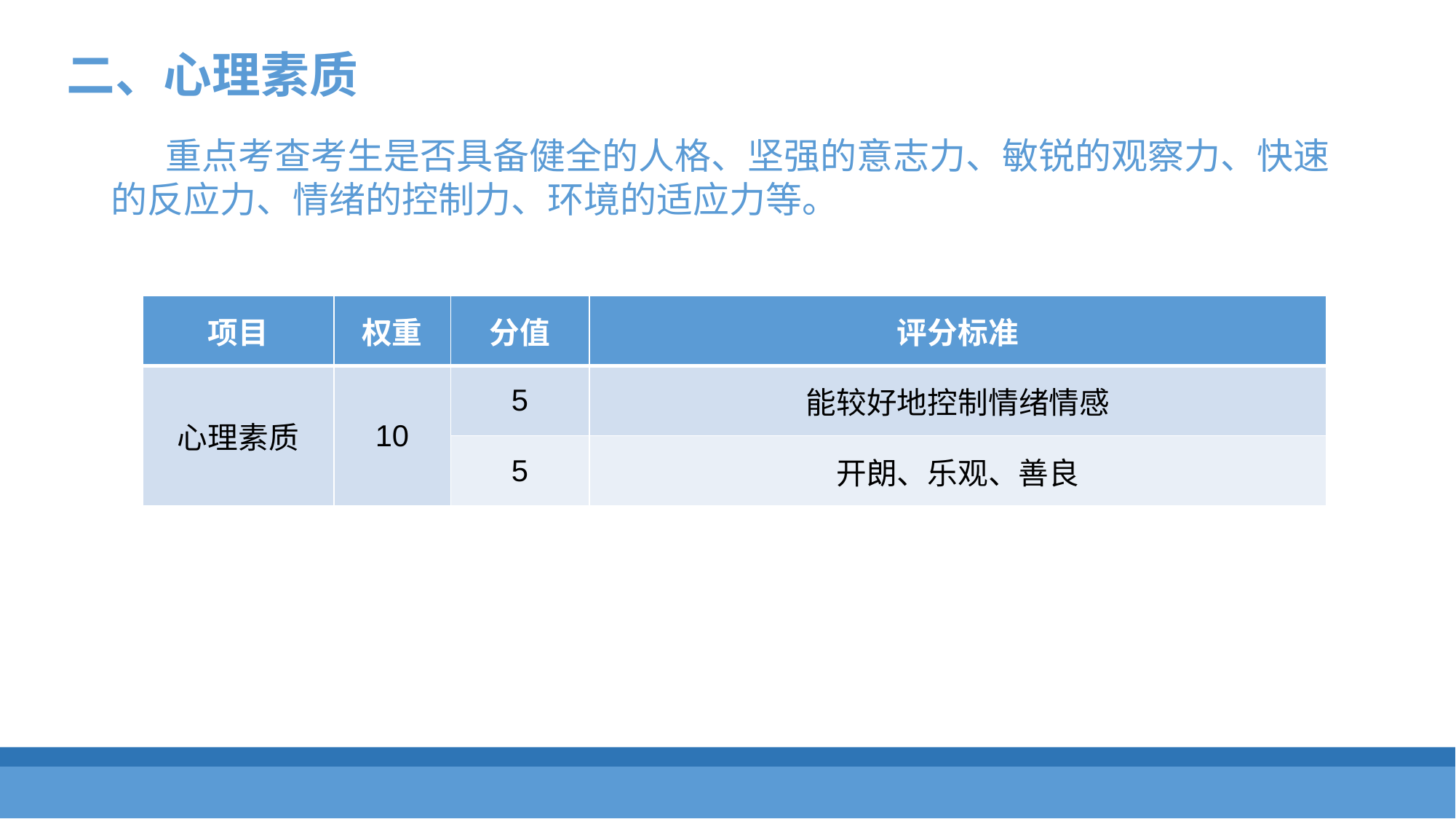

二、心理素质
重点考查考生是否具备健全的人格、坚强的意志力、敏锐的观察力、快速的反应力、情绪的控制力、环境的适应力等。
| 项目 | 权重 | 分值 | 评分标准 |
| --- | --- | --- | --- |
| 心理素质 | 10 | 5 | 能较好地控制情绪情感 |
|  |  | 5 | 开朗、乐观、善良 |